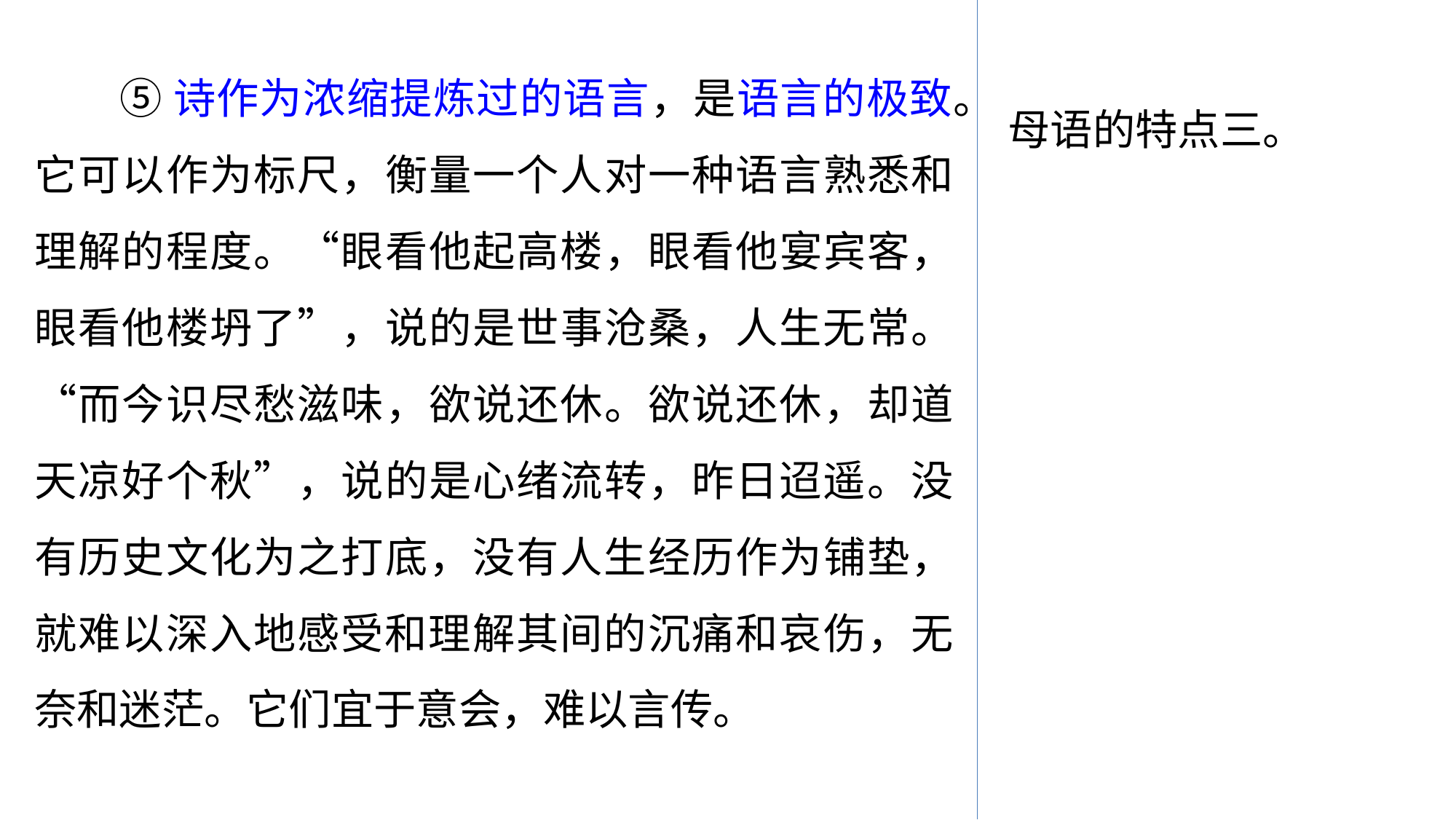

⑤诗作为浓缩提炼过的语言，是语言的极致。它可以作为标尺，衡量一个人对一种语言熟悉和理解的程度。“眼看他起高楼，眼看他宴宾客，眼看他楼坍了”，说的是世事沧桑，人生无常。“而今识尽愁滋味，欲说还休。欲说还休，却道天凉好个秋”，说的是心绪流转，昨日迢遥。没有历史文化为之打底，没有人生经历作为铺垫，就难以深入地感受和理解其间的沉痛和哀伤，无奈和迷茫。它们宜于意会，难以言传。
母语的特点三。